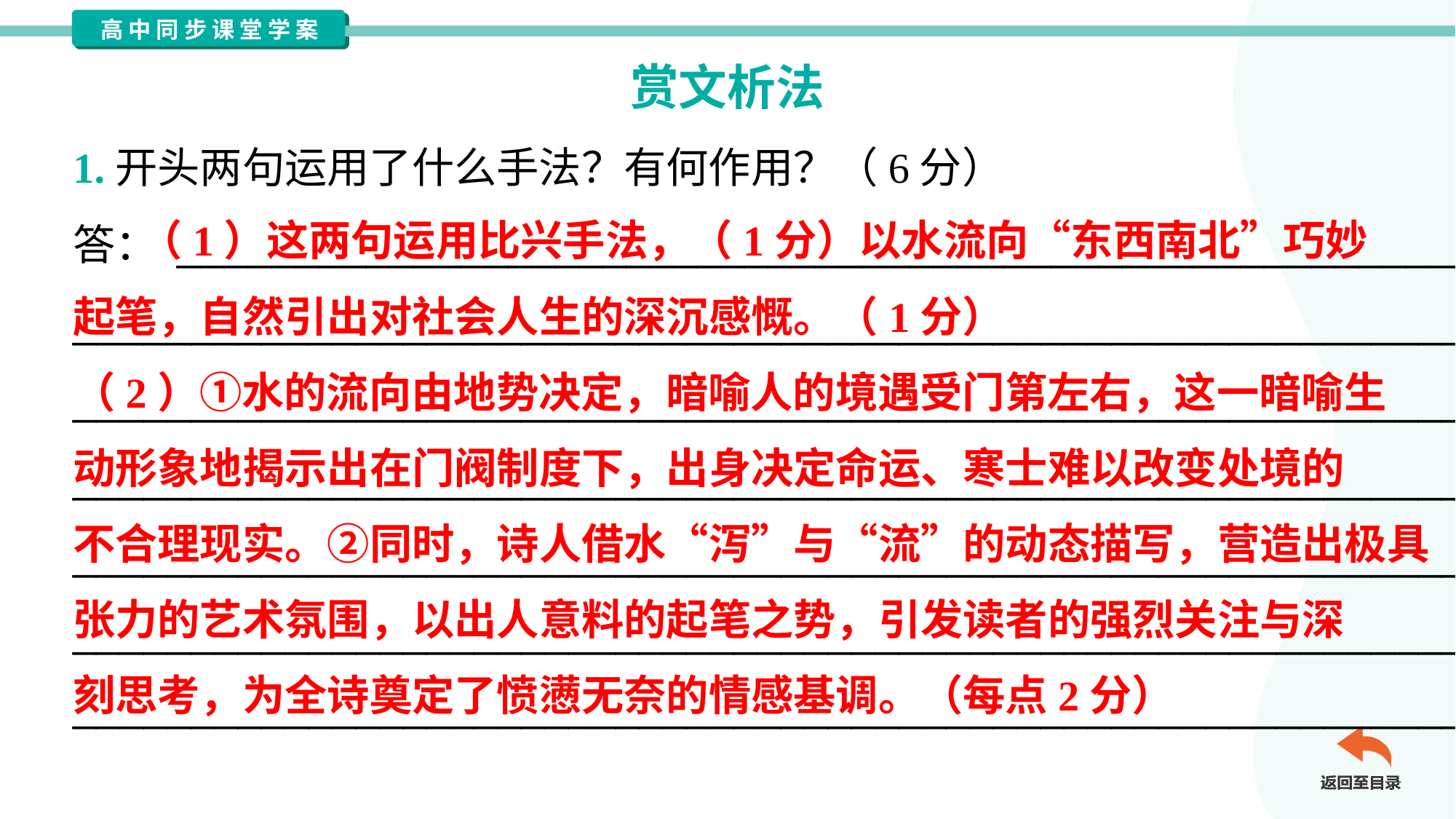

赏文析法
1.开头两句运用了什么手法？有何作用？（6分）
答： ________________________________________________________
_____________________________________________________________
_____________________________________________________________
_____________________________________________________________
_____________________________________________________________
_____________________________________________________________
_____________________________________________________________
      （1）这两句运用比兴手法，（1分）以水流向“东西南北”巧妙
起笔，自然引出对社会人生的深沉感慨。（1分）
（2）①水的流向由地势决定，暗喻人的境遇受门第左右，这一暗喻生
动形象地揭示出在门阀制度下，出身决定命运、寒士难以改变处境的
不合理现实。②同时，诗人借水“泻”与“流”的动态描写，营造出极具
张力的艺术氛围，以出人意料的起笔之势，引发读者的强烈关注与深
刻思考，为全诗奠定了愤懑无奈的情感基调。（每点2分）